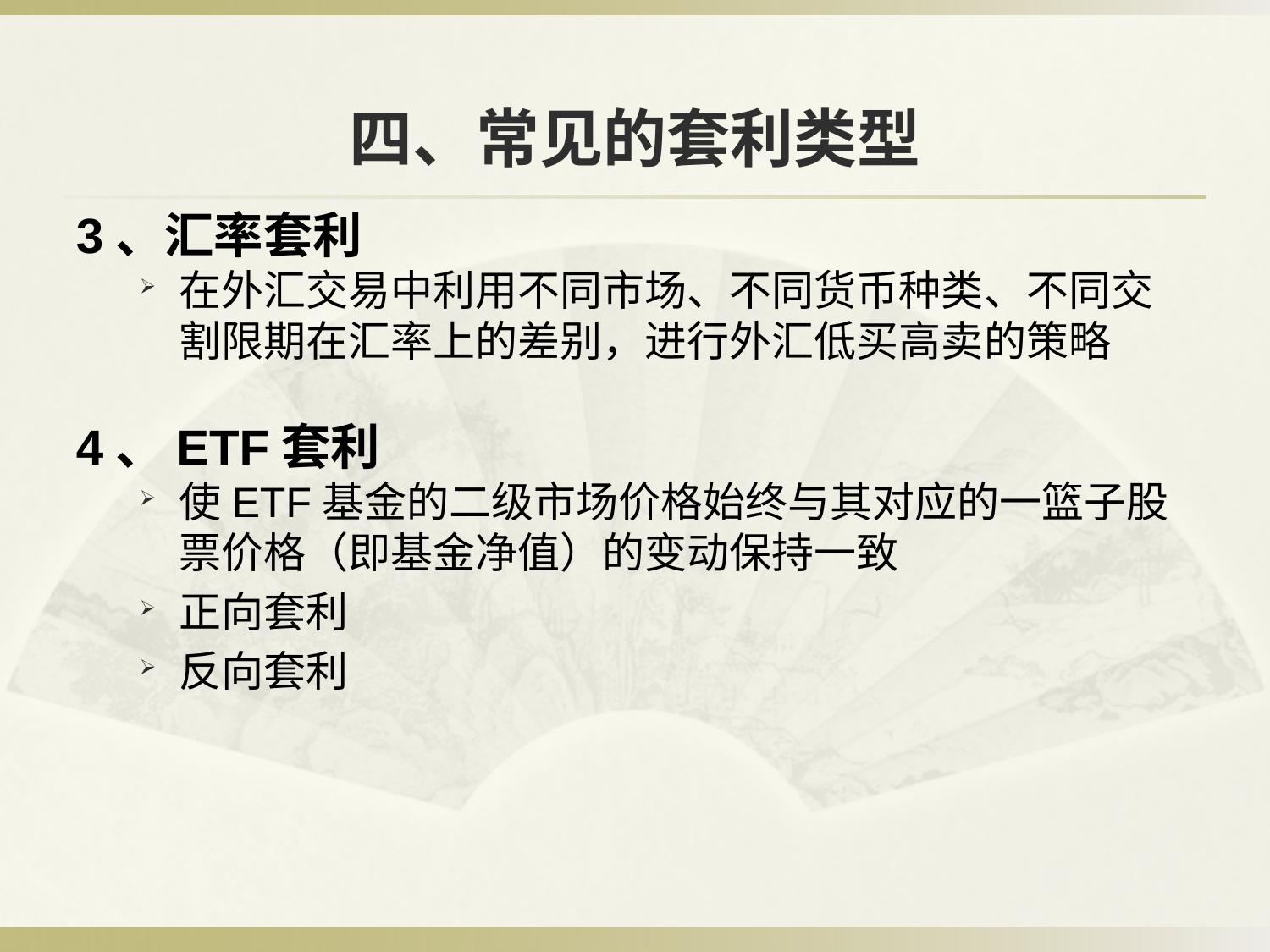

# 四、常见的套利类型
3、汇率套利
在外汇交易中利用不同市场、不同货币种类、不同交割限期在汇率上的差别，进行外汇低买高卖的策略

4、ETF套利
使ETF基金的二级市场价格始终与其对应的一篮子股票价格（即基金净值）的变动保持一致
正向套利
反向套利